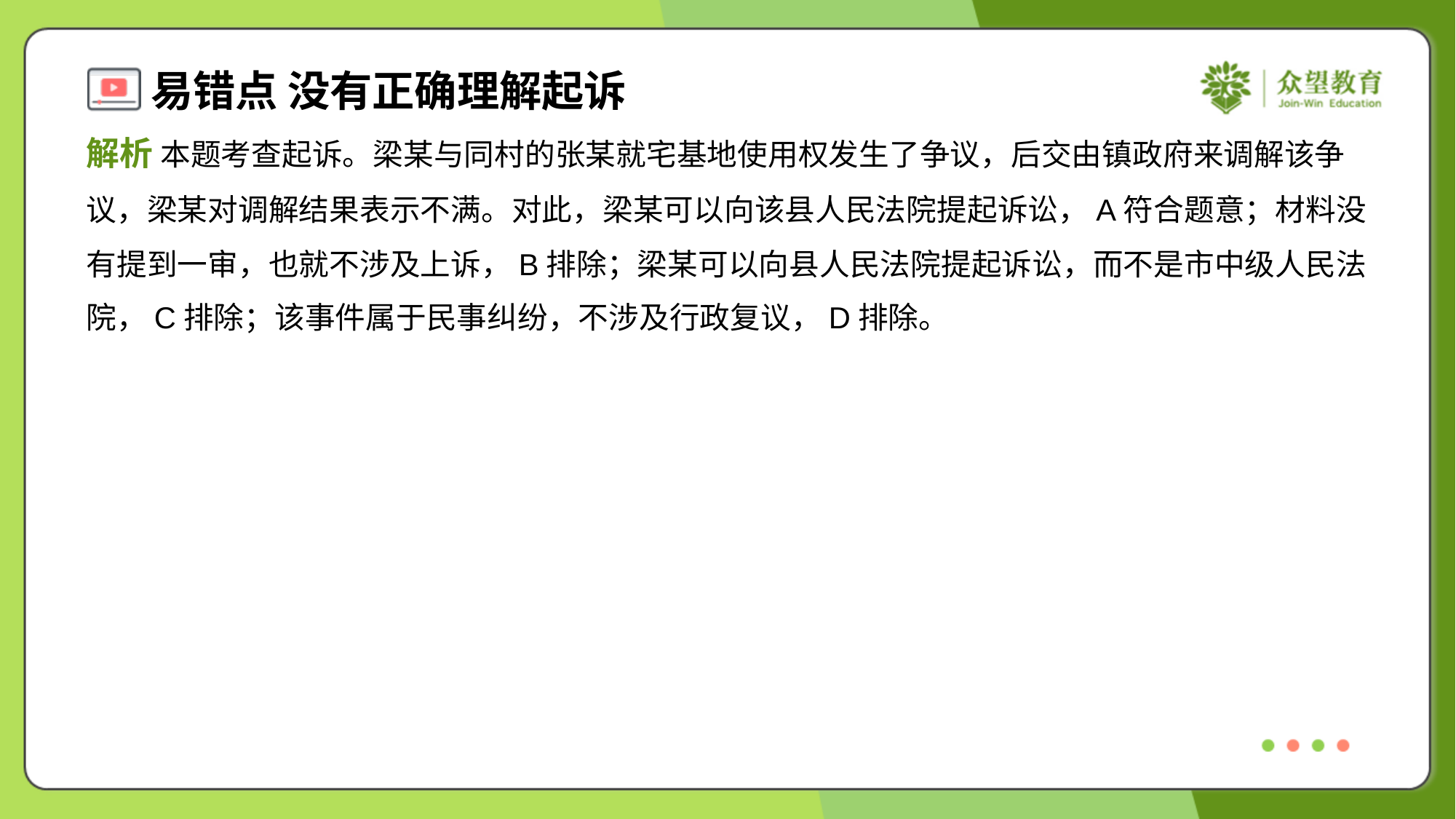

解析 本题考查起诉。梁某与同村的张某就宅基地使用权发生了争议，后交由镇政府来调解该争
议，梁某对调解结果表示不满。对此，梁某可以向该县人民法院提起诉讼，A符合题意；材料没
有提到一审，也就不涉及上诉，B排除；梁某可以向县人民法院提起诉讼，而不是市中级人民法
院，C排除；该事件属于民事纠纷，不涉及行政复议，D排除。